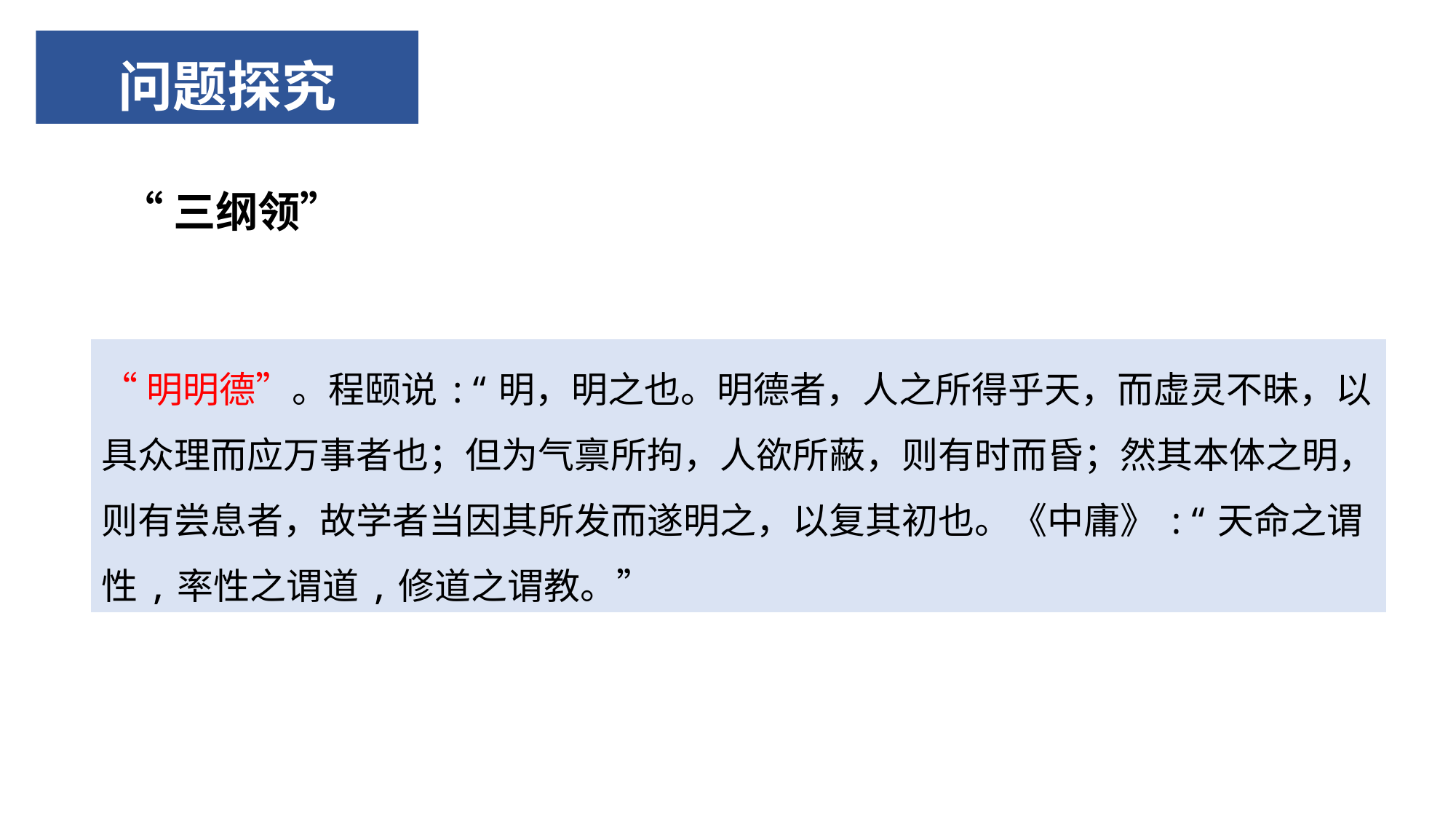

# 问题探究
“三纲领”
“明明德”。程颐说:“明，明之也。明德者，人之所得乎天，而虚灵不昧，以具众理而应万事者也；但为气禀所拘，人欲所蔽，则有时而昏；然其本体之明，则有尝息者，故学者当因其所发而遂明之，以复其初也。《中庸》:“天命之谓性,率性之谓道,修道之谓教。”